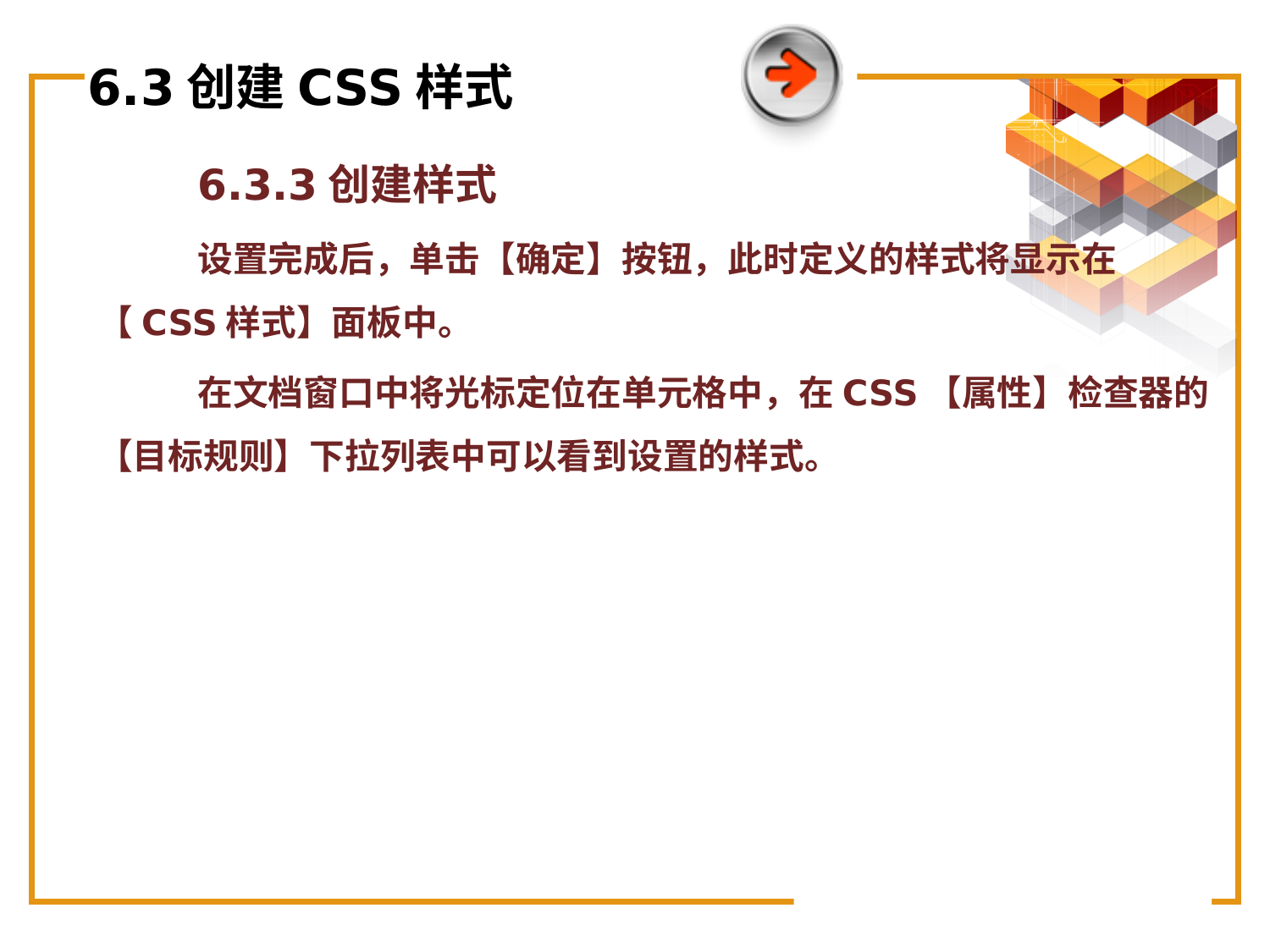

# 6.3创建CSS样式
6.3.3创建样式
设置完成后，单击【确定】按钮，此时定义的样式将显示在【CSS样式】面板中。
在文档窗口中将光标定位在单元格中，在CSS【属性】检查器的【目标规则】下拉列表中可以看到设置的样式。